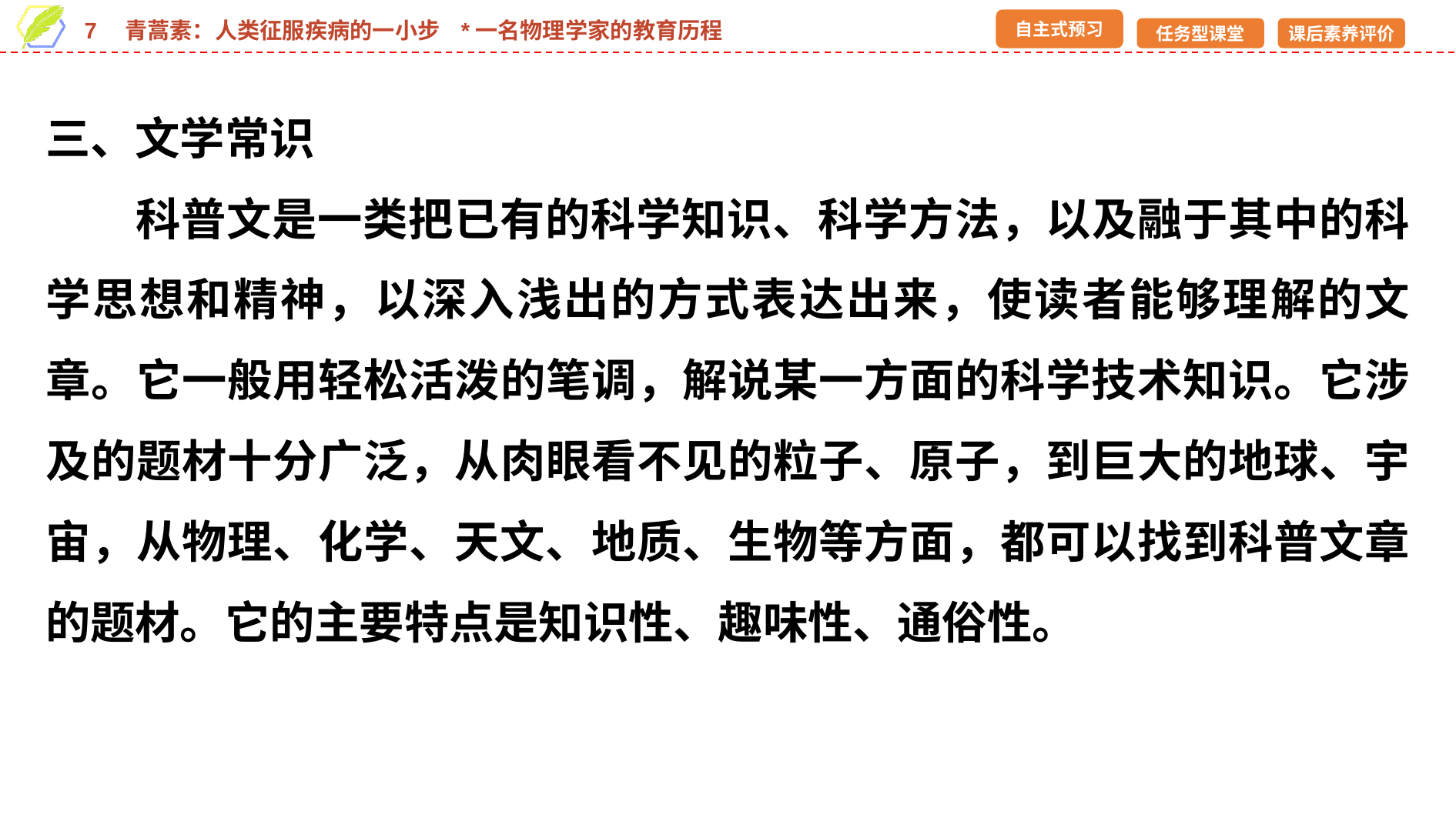

三、文学常识
科普文是一类把已有的科学知识、科学方法，以及融于其中的科学思想和精神，以深入浅出的方式表达出来，使读者能够理解的文章。它一般用轻松活泼的笔调，解说某一方面的科学技术知识。它涉及的题材十分广泛，从肉眼看不见的粒子、原子，到巨大的地球、宇宙，从物理、化学、天文、地质、生物等方面，都可以找到科普文章的题材。它的主要特点是知识性、趣味性、通俗性。